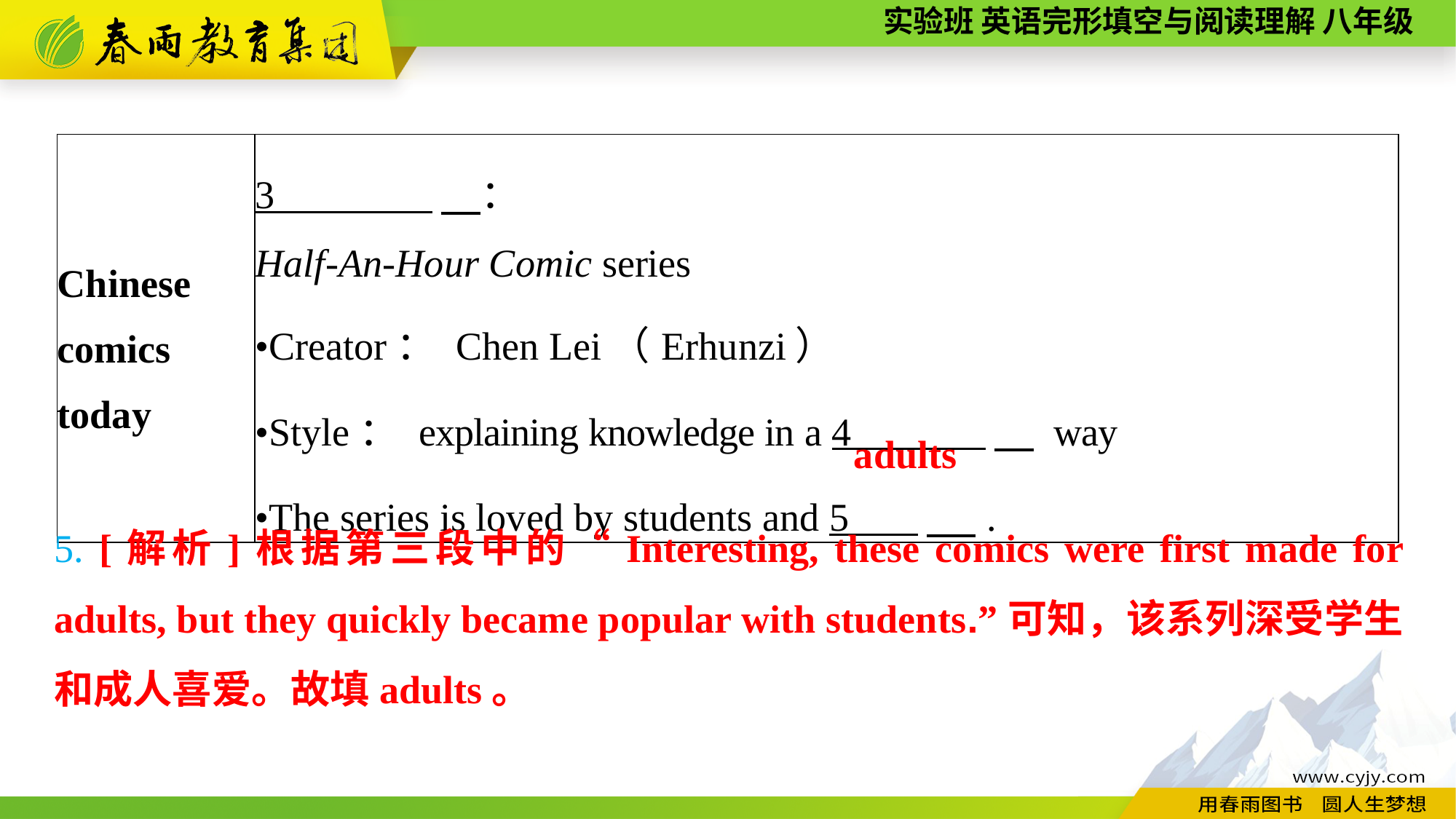

| Chinese comics today | 3 　： Half-An-Hour Comic series •Creator： Chen Lei（Erhunzi） •Style： explaining knowledge in a 4 　 way •The series is loved by students and 5 　 . |
| --- | --- |
adults
5. [解析]根据第三段中的“Interesting, these comics were first made for adults, but they quickly became popular with students.”可知，该系列深受学生和成人喜爱。故填adults。